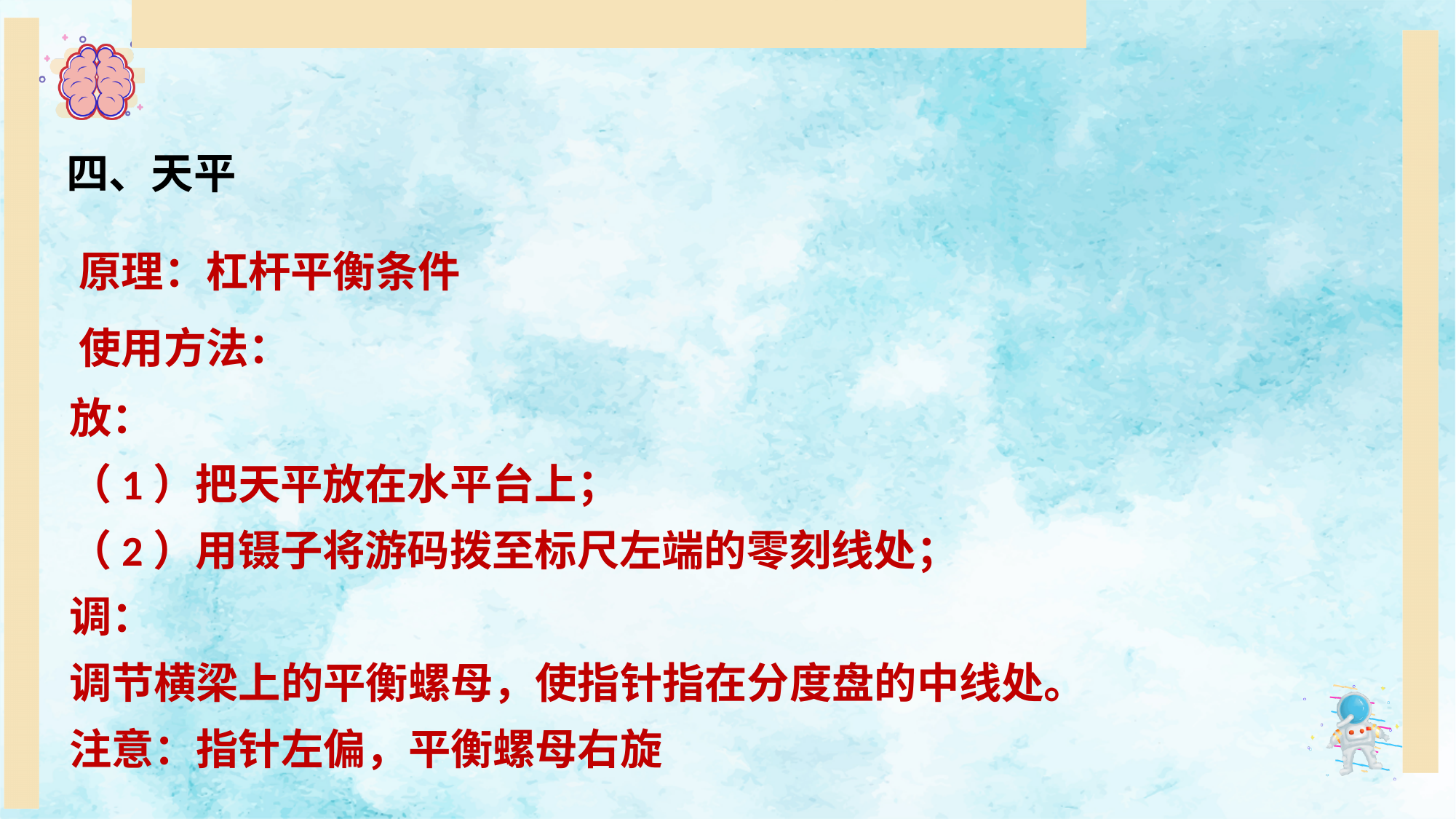

四、天平
原理：杠杆平衡条件
使用方法：

放：
（1）把天平放在水平台上；
（2）用镊子将游码拨至标尺左端的零刻线处；
调：
调节横梁上的平衡螺母，使指针指在分度盘的中线处。
注意：指针左偏，平衡螺母右旋